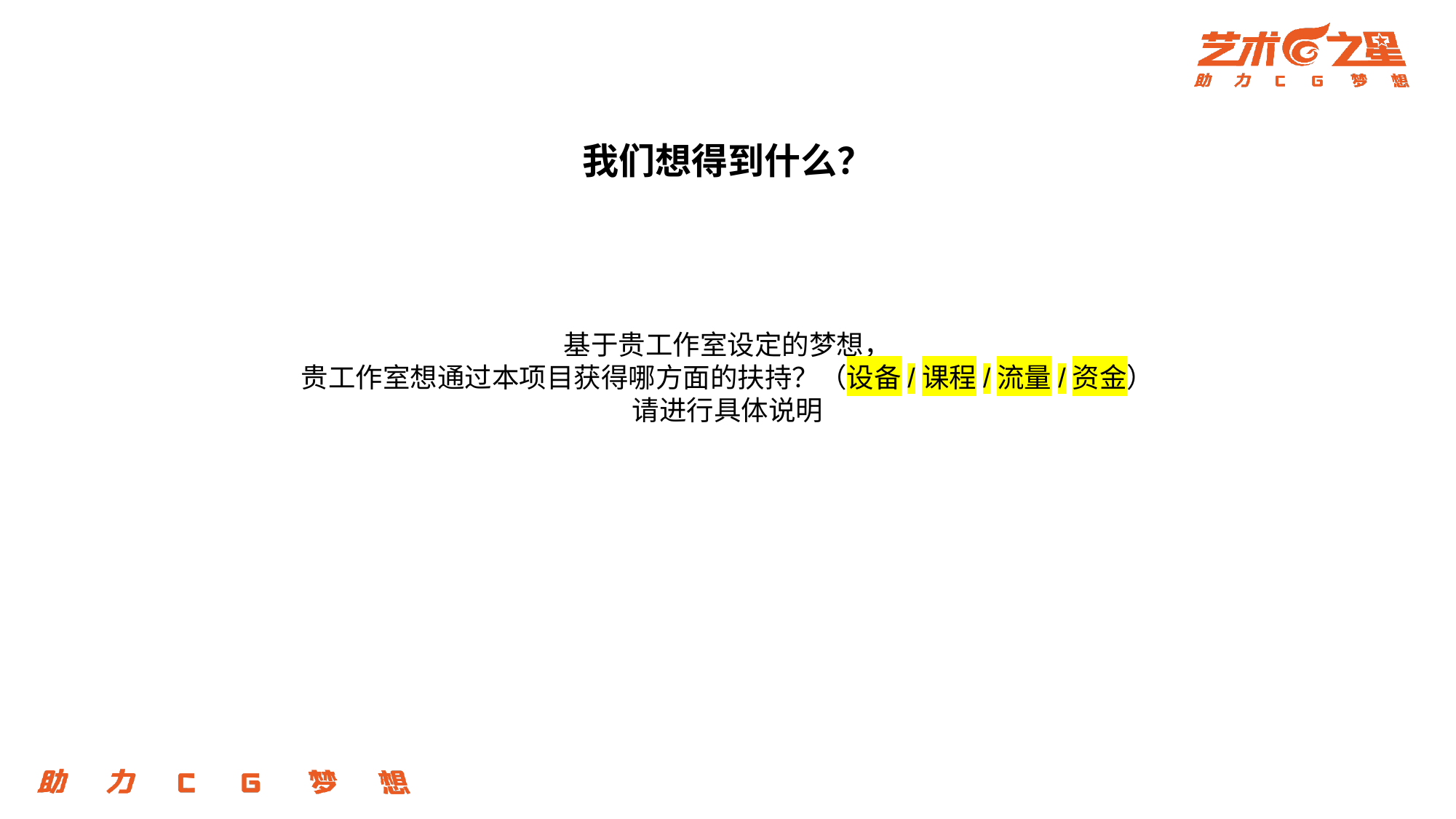

我们想得到什么？
基于贵工作室设定的梦想，
贵工作室想通过本项目获得哪方面的扶持？（设备/课程/流量/资金）
请进行具体说明